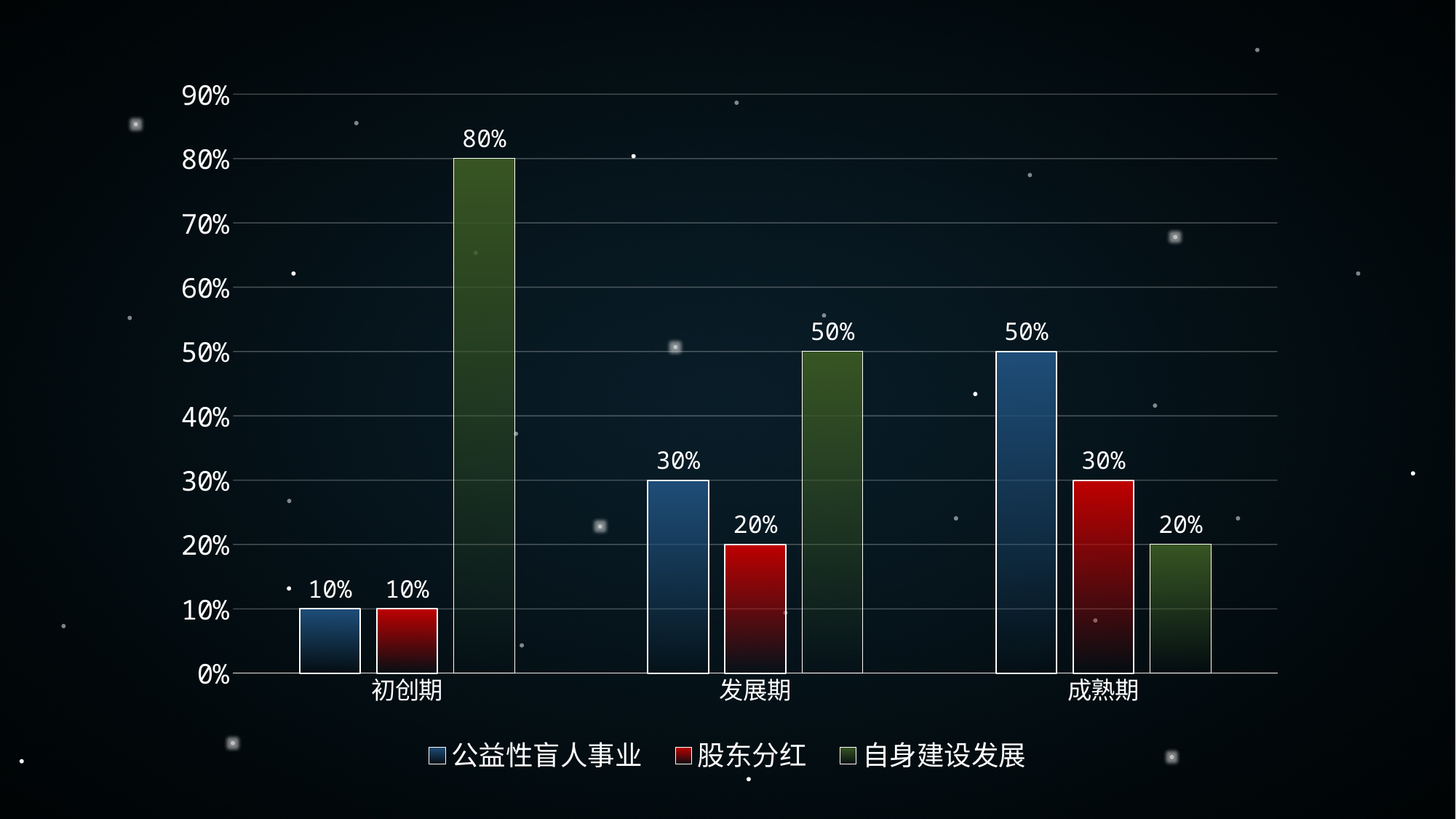

### Chart

| Category | 公益性盲人事业 | 股东分红 | 自身建设发展 |
|---|---|---|---|
| 初创期 | 0.1 | 0.1 | 0.8 |
| 发展期 | 0.3 | 0.2 | 0.5 |
| 成熟期 | 0.5 | 0.3 | 0.2 |